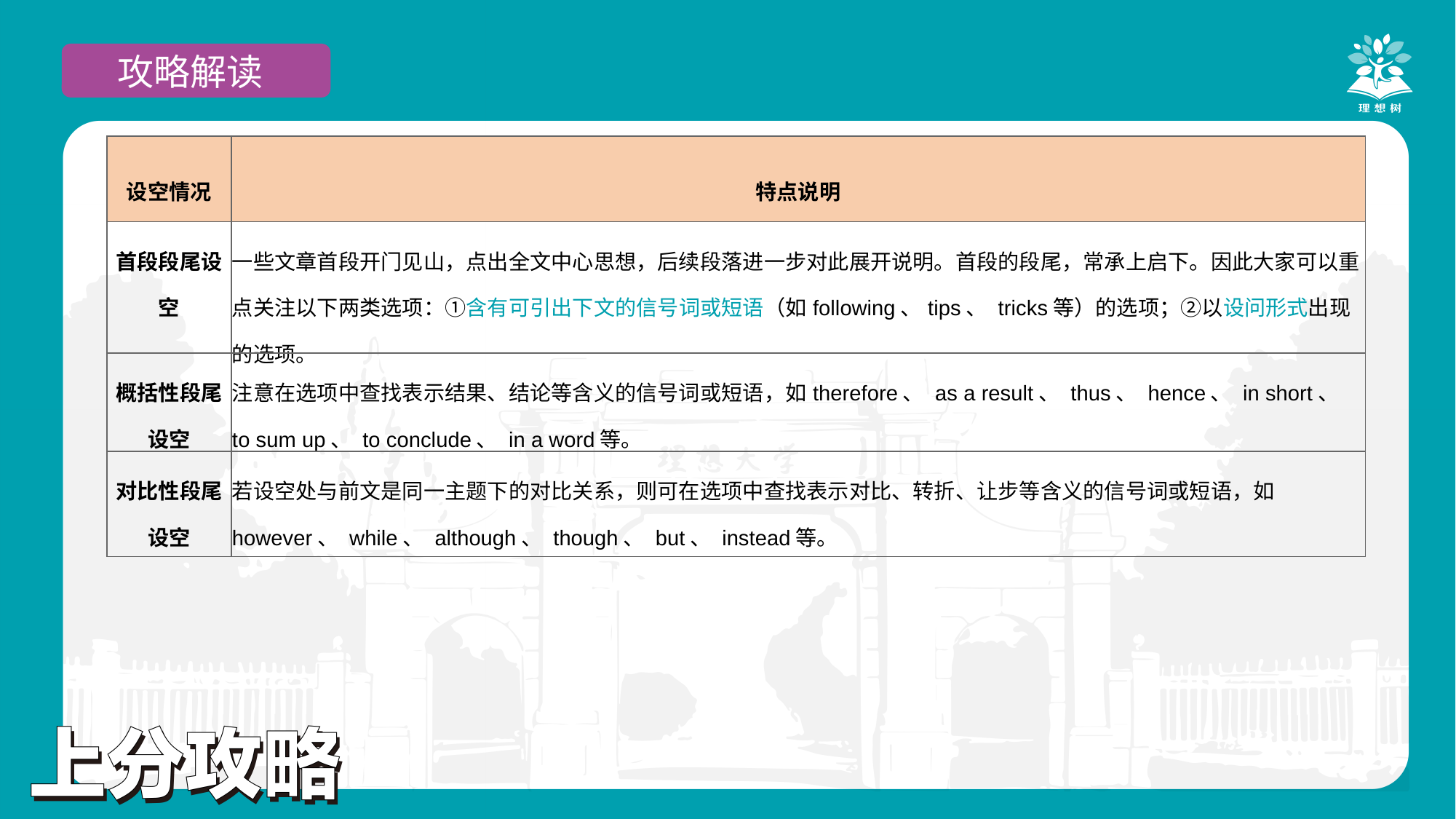

攻略解读
| 设空情况 | 特点说明 |
| --- | --- |
| 首段段尾设空 | 一些文章首段开门见山，点出全文中心思想，后续段落进一步对此展开说明。首段的段尾，常承上启下。因此大家可以重点关注以下两类选项：①含有可引出下文的信号词或短语（如following、tips、 tricks等）的选项；②以设问形式出现的选项。 |
| 概括性段尾设空 | 注意在选项中查找表示结果、结论等含义的信号词或短语，如therefore、 as a result、 thus、 hence、 in short、 to sum up、 to conclude、 in a word等。 |
| 对比性段尾设空 | 若设空处与前文是同一主题下的对比关系，则可在选项中查找表示对比、转折、让步等含义的信号词或短语，如however、 while、 although、 though、 but、 instead等。 |